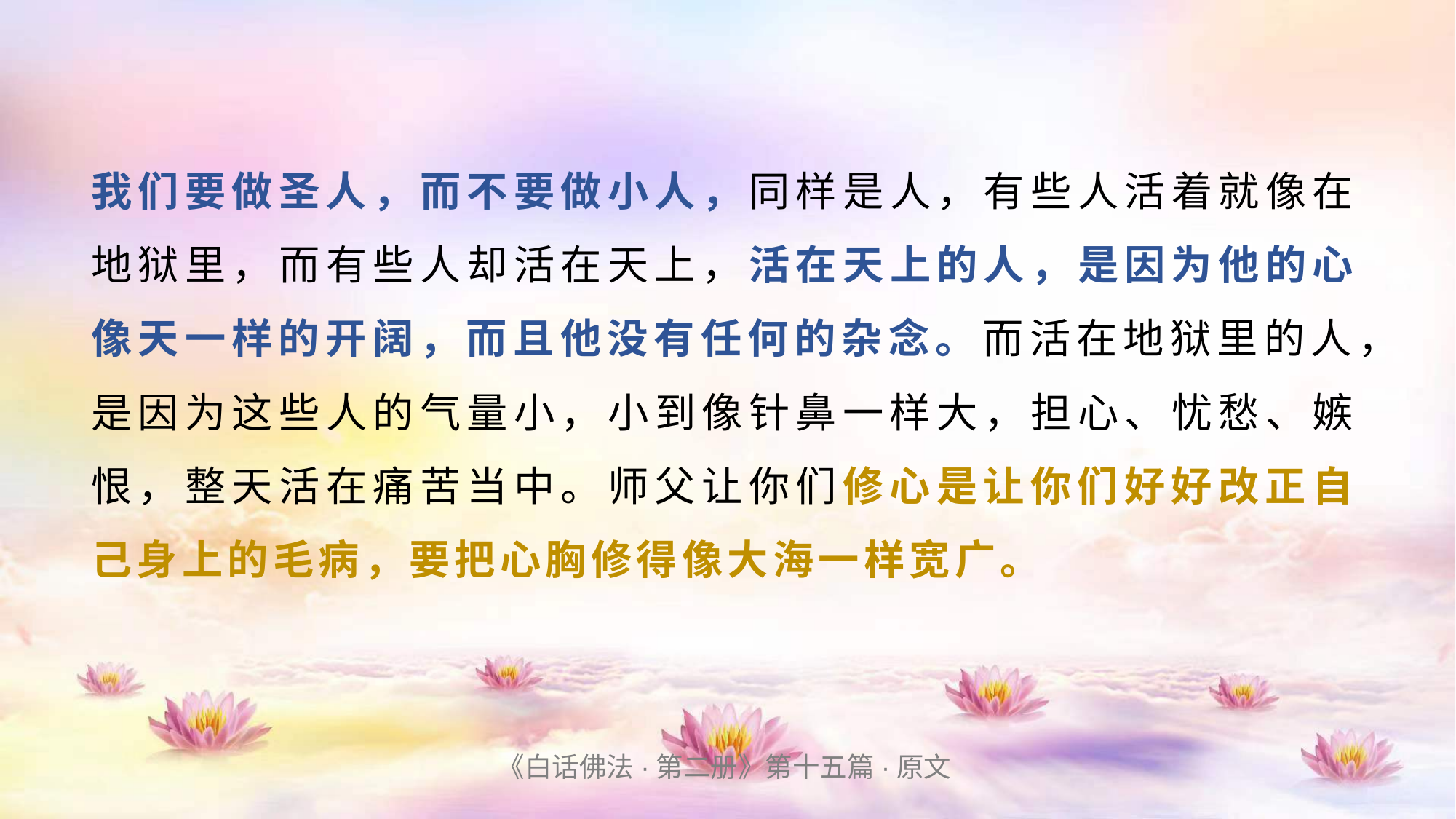

# 我们要做圣人，而不要做小人，同样是人，有些人活着就像在地狱里，而有些人却活在天上，活在天上的人，是因为他的心像天一样的开阔，而且他没有任何的杂念。而活在地狱里的人，是因为这些人的气量小，小到像针鼻一样大，担心、忧愁、嫉恨，整天活在痛苦当中。师父让你们修心是让你们好好改正自己身上的毛病，要把心胸修得像大海一样宽广。
《白话佛法·第二册》第十五篇·原文